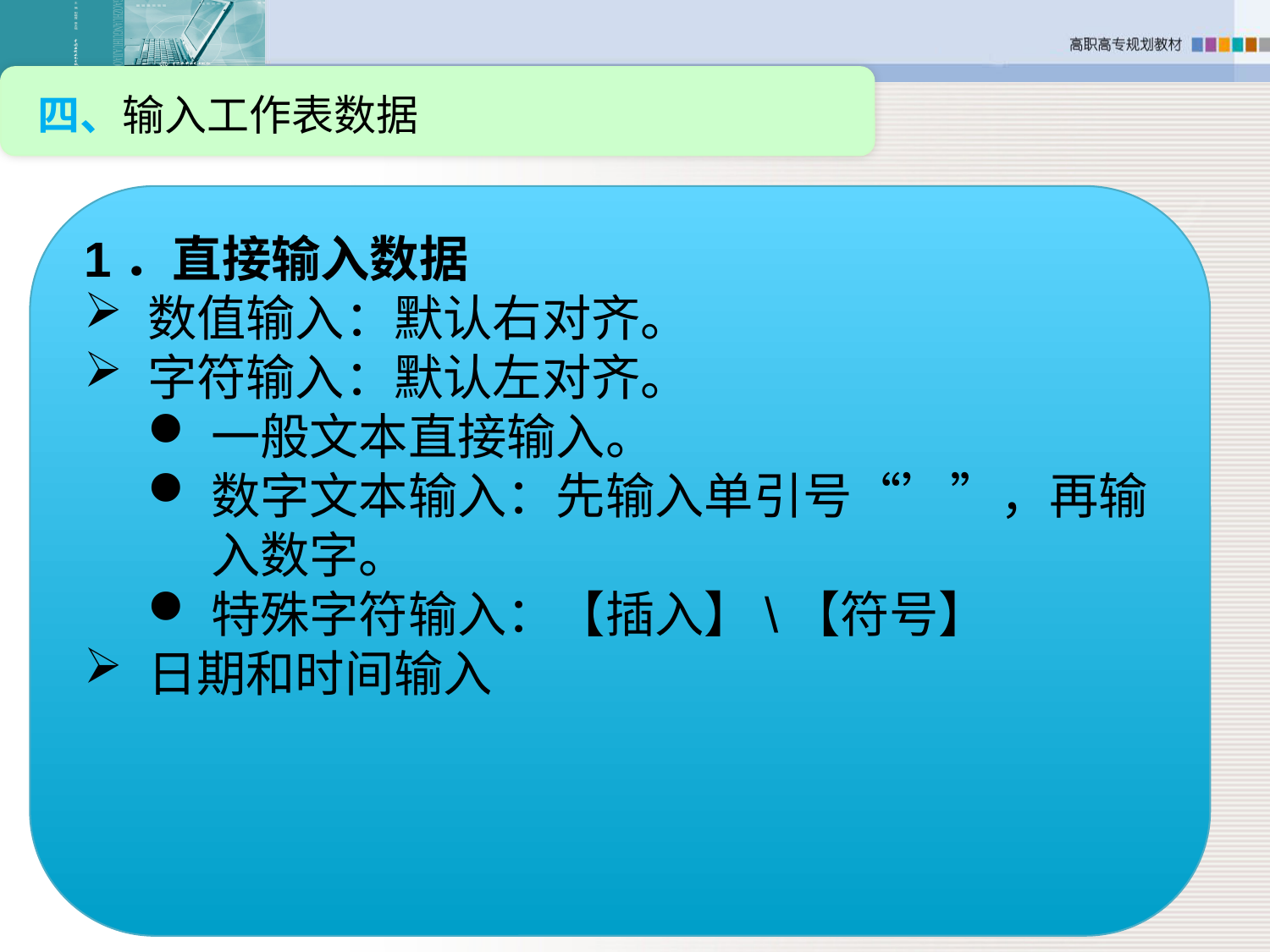

四、输入工作表数据

1．直接输入数据
数值输入：默认右对齐。
字符输入：默认左对齐。
一般文本直接输入。
数字文本输入：先输入单引号“’”，再输入数字。
特殊字符输入：【插入】\【符号】
日期和时间输入